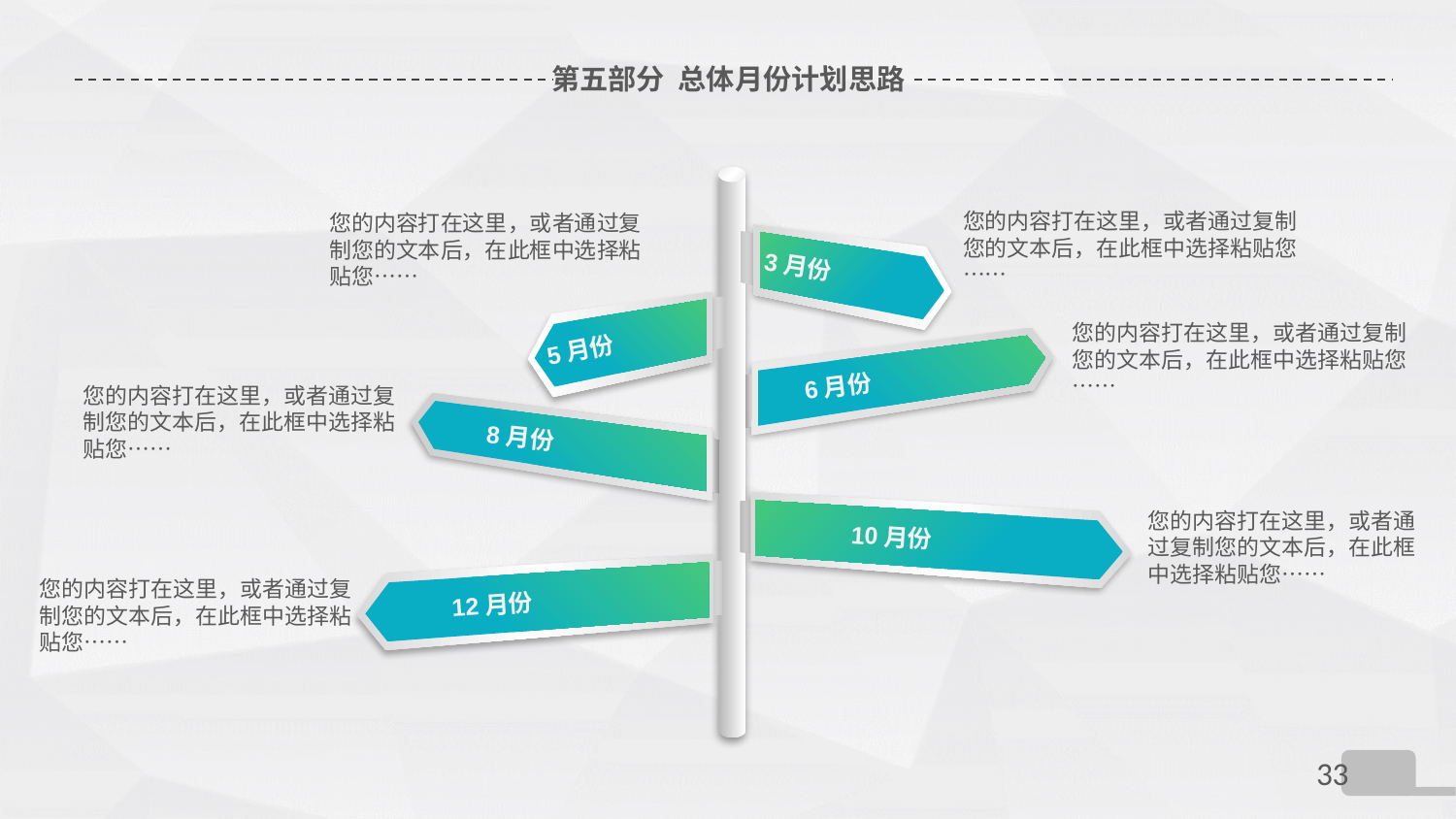

# 第五部分  总体月份计划思路

您的内容打在这里，或者通过复制您的文本后，在此框中选择粘贴您……
您的内容打在这里，或者通过复制您的文本后，在此框中选择粘贴您……

3月份

您的内容打在这里，或者通过复制您的文本后，在此框中选择粘贴您……
5月份

6月份
您的内容打在这里，或者通过复制您的文本后，在此框中选择粘贴您……

8月份

您的内容打在这里，或者通过复制您的文本后，在此框中选择粘贴您……
10月份

您的内容打在这里，或者通过复制您的文本后，在此框中选择粘贴您……
12月份